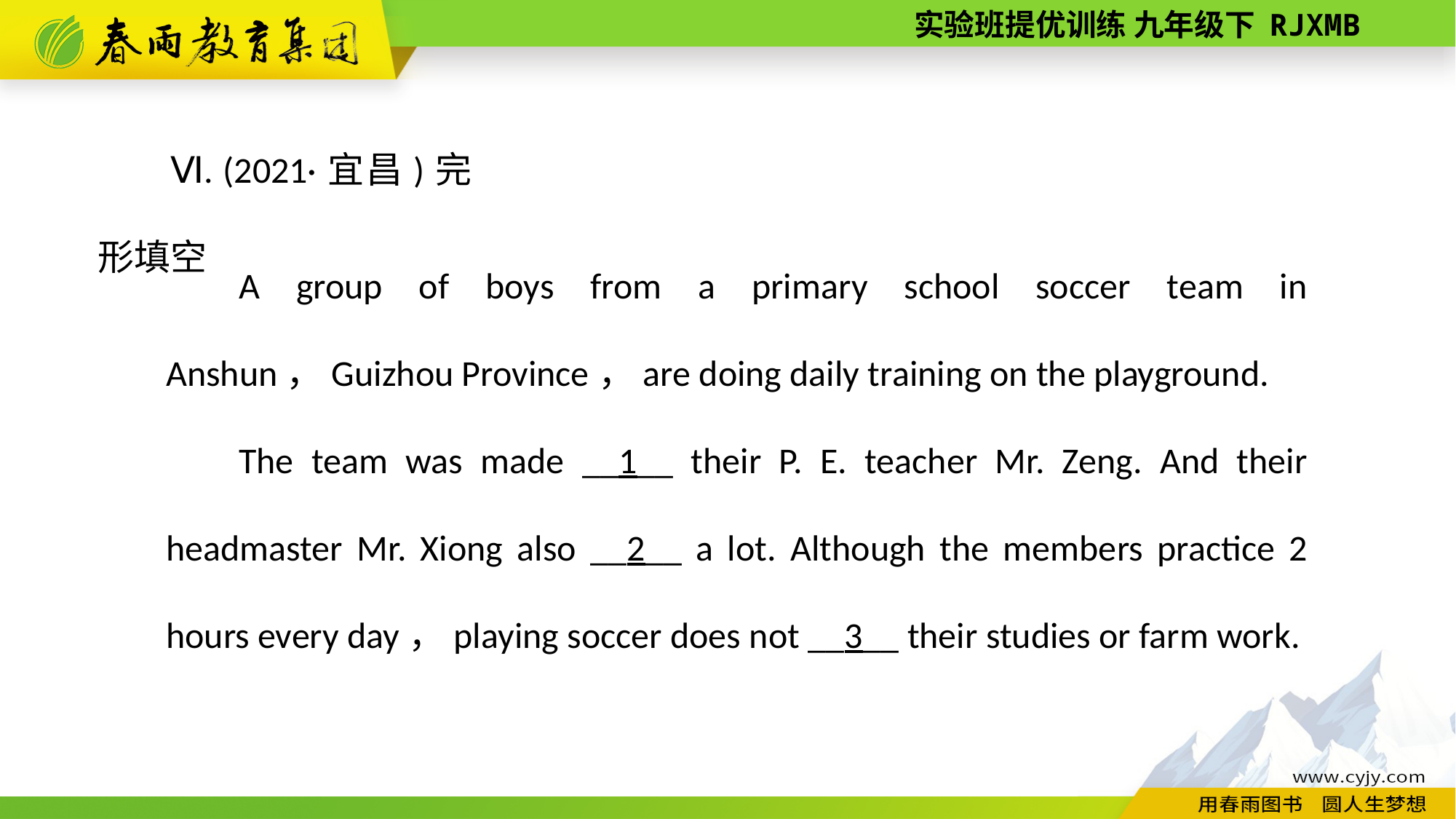

Ⅵ. (2021·宜昌)完形填空
A group of boys from a primary school soccer team in Anshun，Guizhou Province，are doing daily training on the playground.
The team was made __1__ their P. E. teacher Mr. Zeng. And their headmaster Mr. Xiong also __2__ a lot. Although the members practice 2 hours every day，playing soccer does not __3__ their studies or farm work.